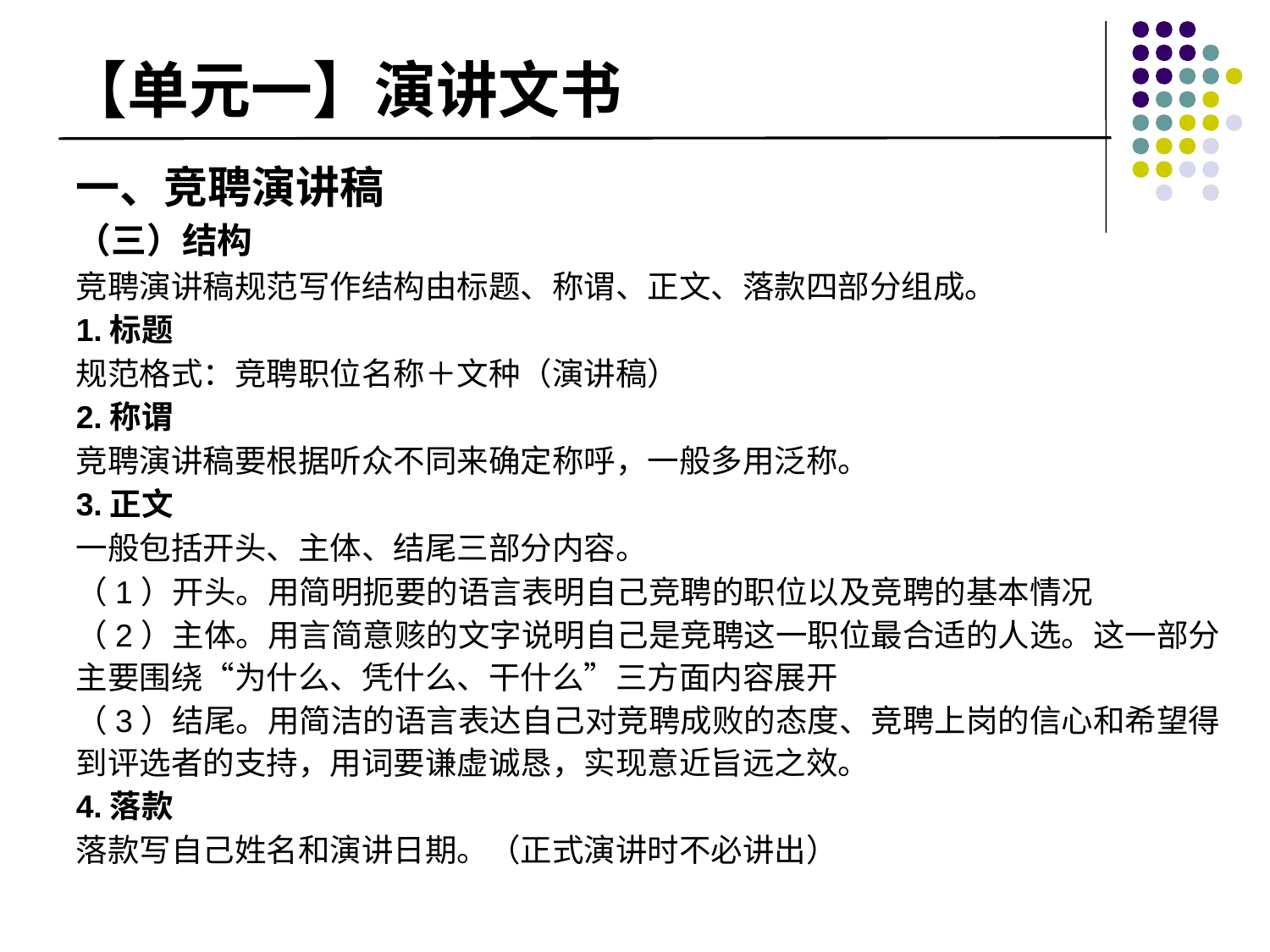

# 【单元一】演讲文书
一、竞聘演讲稿
（三）结构
竞聘演讲稿规范写作结构由标题、称谓、正文、落款四部分组成。
1.标题
规范格式：竞聘职位名称＋文种（演讲稿）
2.称谓
竞聘演讲稿要根据听众不同来确定称呼，一般多用泛称。
3.正文
一般包括开头、主体、结尾三部分内容。
（1）开头。用简明扼要的语言表明自己竞聘的职位以及竞聘的基本情况
（2）主体。用言简意赅的文字说明自己是竞聘这一职位最合适的人选。这一部分主要围绕“为什么、凭什么、干什么”三方面内容展开
（3）结尾。用简洁的语言表达自己对竞聘成败的态度、竞聘上岗的信心和希望得到评选者的支持，用词要谦虚诚恳，实现意近旨远之效。
4.落款
落款写自己姓名和演讲日期。（正式演讲时不必讲出）